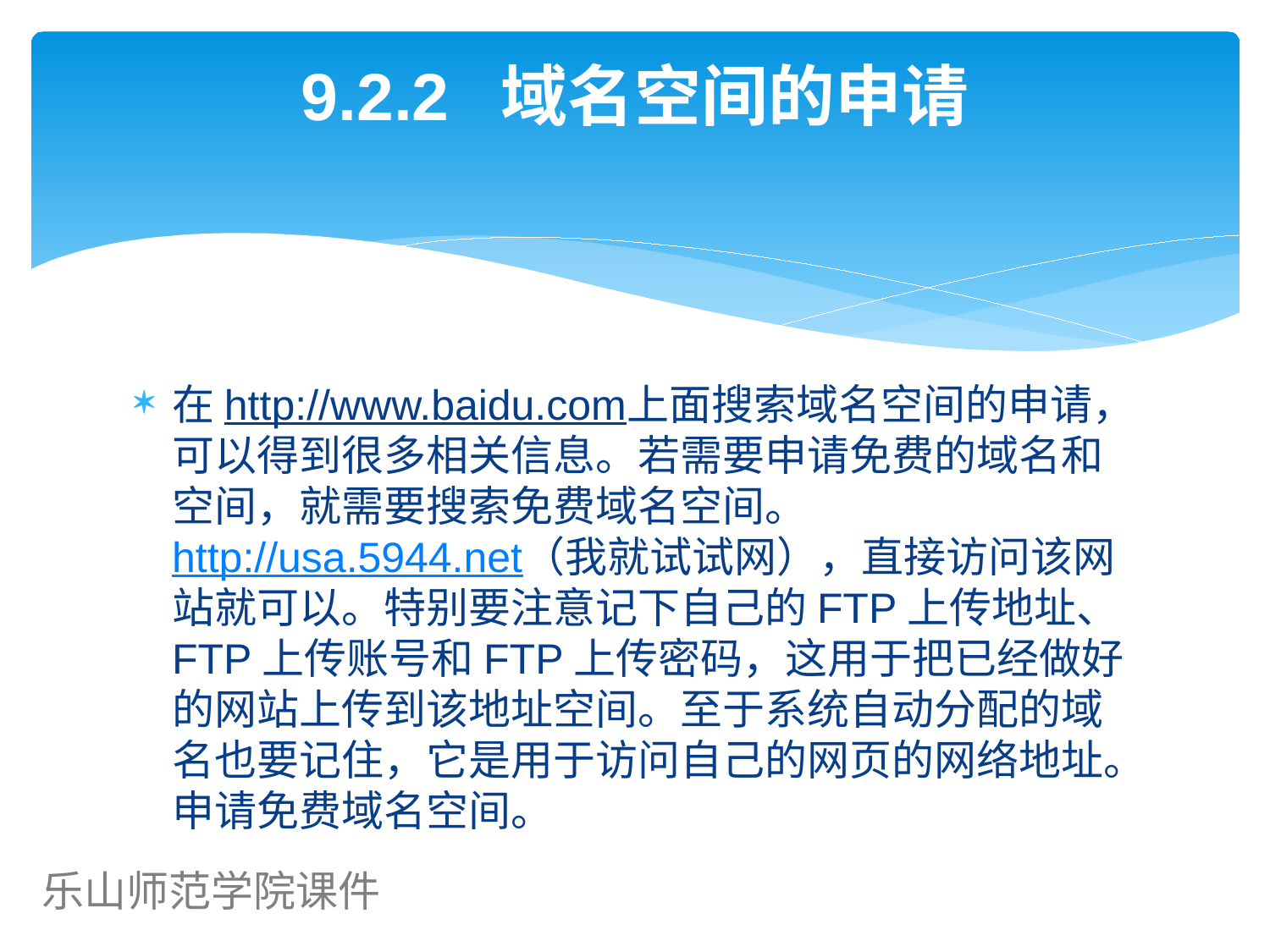

# 9.2.2  域名空间的申请
在http://www.baidu.com上面搜索域名空间的申请，可以得到很多相关信息。若需要申请免费的域名和空间，就需要搜索免费域名空间。http://usa.5944.net（我就试试网），直接访问该网站就可以。特别要注意记下自己的FTP上传地址、FTP上传账号和FTP上传密码，这用于把已经做好的网站上传到该地址空间。至于系统自动分配的域名也要记住，它是用于访问自己的网页的网络地址。申请免费域名空间。